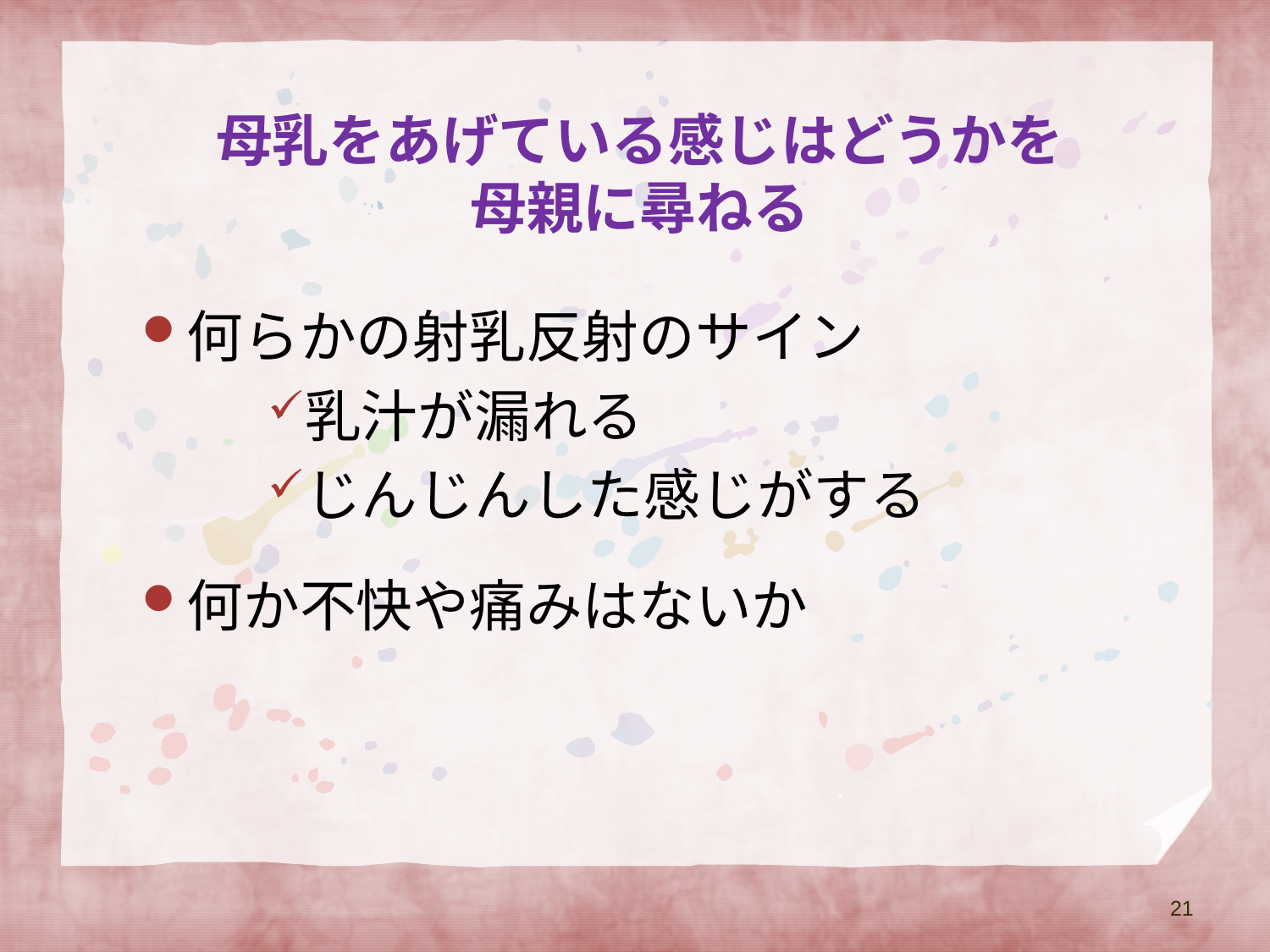

# 母乳をあげている感じはどうかを 母親に尋ねる

何らかの射乳反射のサイン
乳汁が漏れる
じんじんした感じがする
何か不快や痛みはないか
21